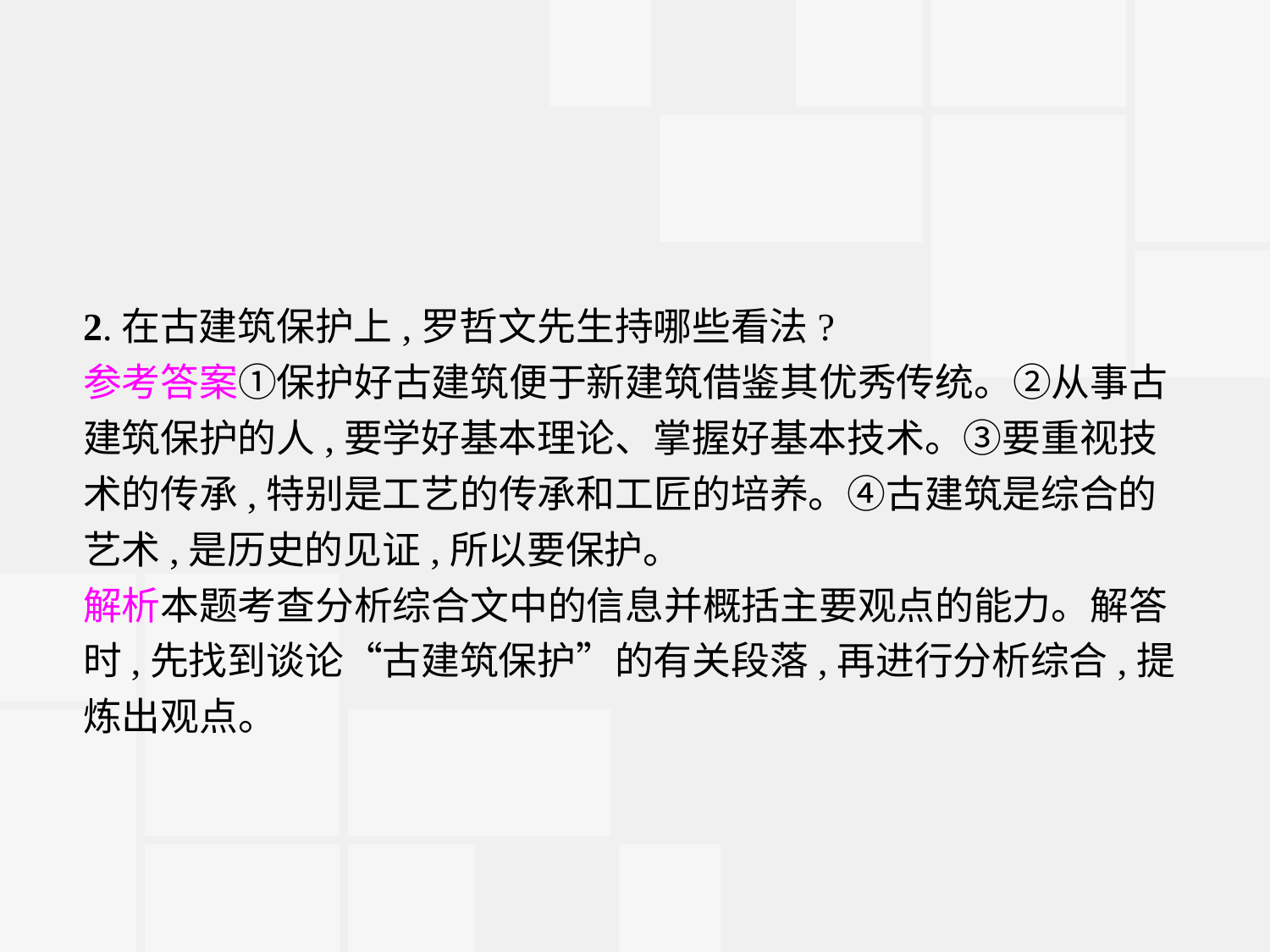

2.在古建筑保护上,罗哲文先生持哪些看法?
参考答案①保护好古建筑便于新建筑借鉴其优秀传统。②从事古建筑保护的人,要学好基本理论、掌握好基本技术。③要重视技术的传承,特别是工艺的传承和工匠的培养。④古建筑是综合的艺术,是历史的见证,所以要保护。
解析本题考查分析综合文中的信息并概括主要观点的能力。解答时,先找到谈论“古建筑保护”的有关段落,再进行分析综合,提炼出观点。